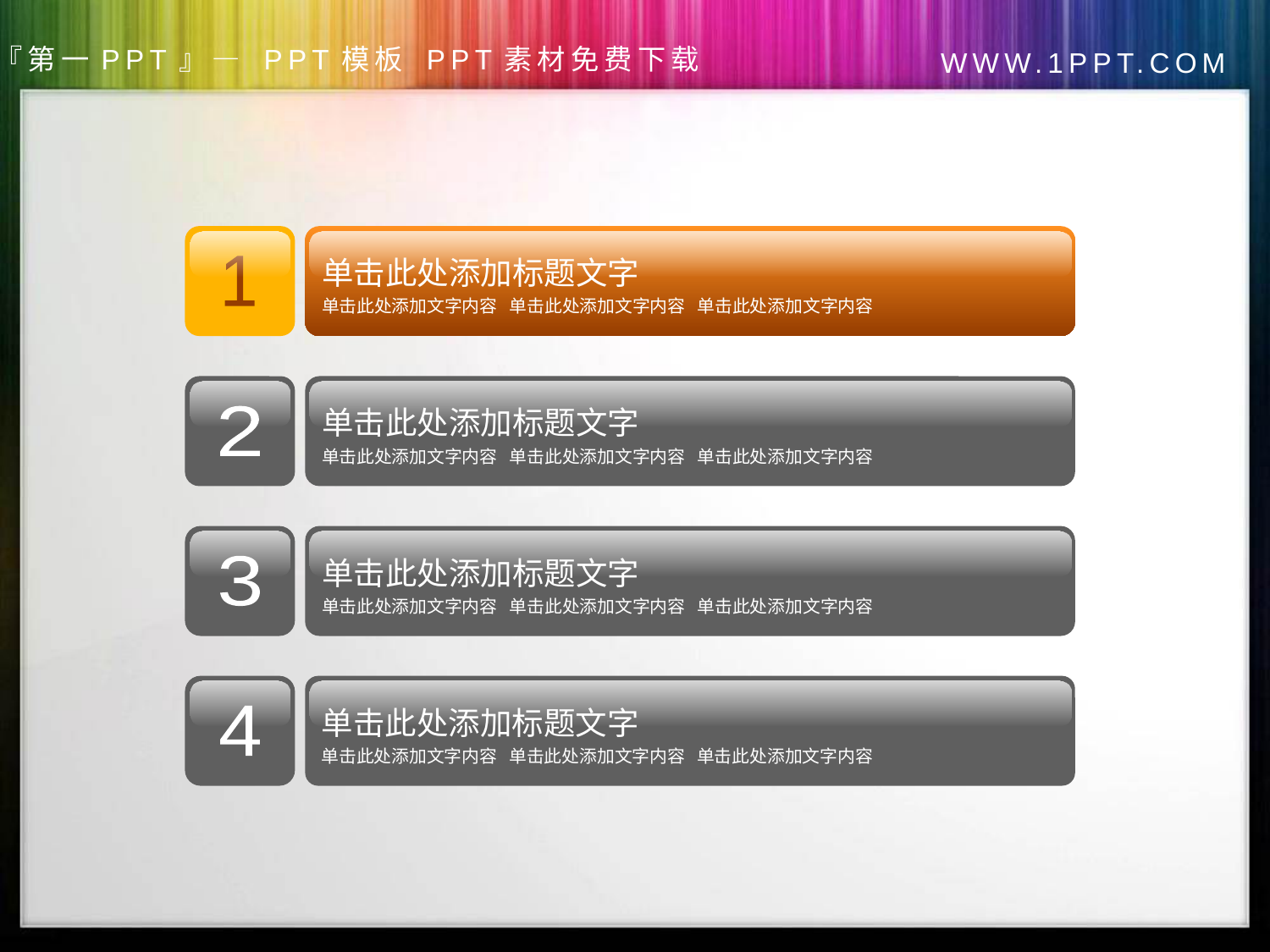

1
单击此处添加标题文字
单击此处添加文字内容   单击此处添加文字内容   单击此处添加文字内容

2
单击此处添加标题文字
单击此处添加文字内容   单击此处添加文字内容   单击此处添加文字内容

3
单击此处添加标题文字
单击此处添加文字内容   单击此处添加文字内容   单击此处添加文字内容

4
单击此处添加标题文字
单击此处添加文字内容   单击此处添加文字内容   单击此处添加文字内容